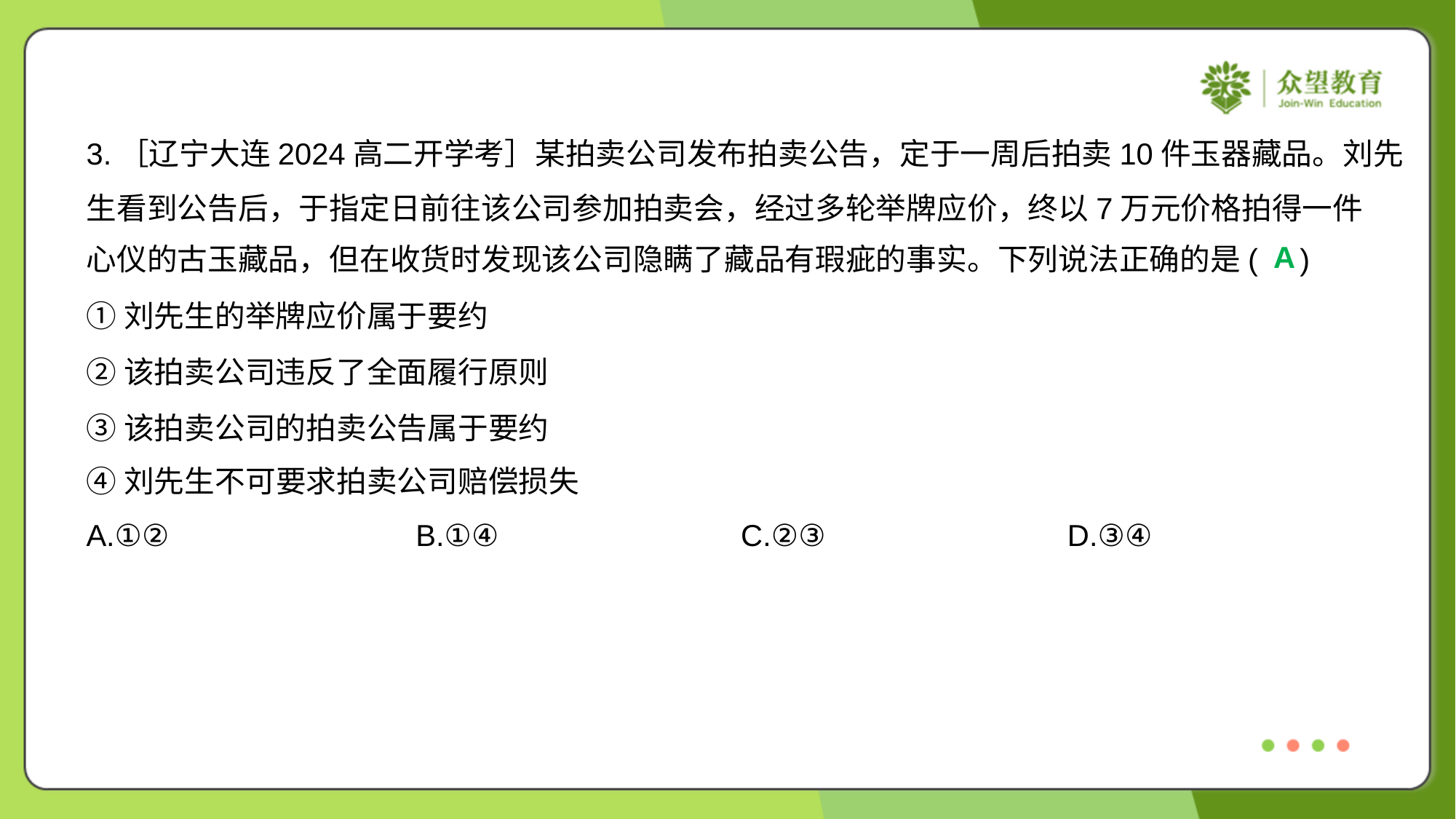

3.［辽宁大连2024高二开学考］某拍卖公司发布拍卖公告，定于一周后拍卖10件玉器藏品。刘先
生看到公告后，于指定日前往该公司参加拍卖会，经过多轮举牌应价，终以7万元价格拍得一件
心仪的古玉藏品，但在收货时发现该公司隐瞒了藏品有瑕疵的事实。下列说法正确的是(     )
A
①刘先生的举牌应价属于要约
②该拍卖公司违反了全面履行原则
③该拍卖公司的拍卖公告属于要约
④刘先生不可要求拍卖公司赔偿损失
A.①②	B.①④	C.②③	D.③④